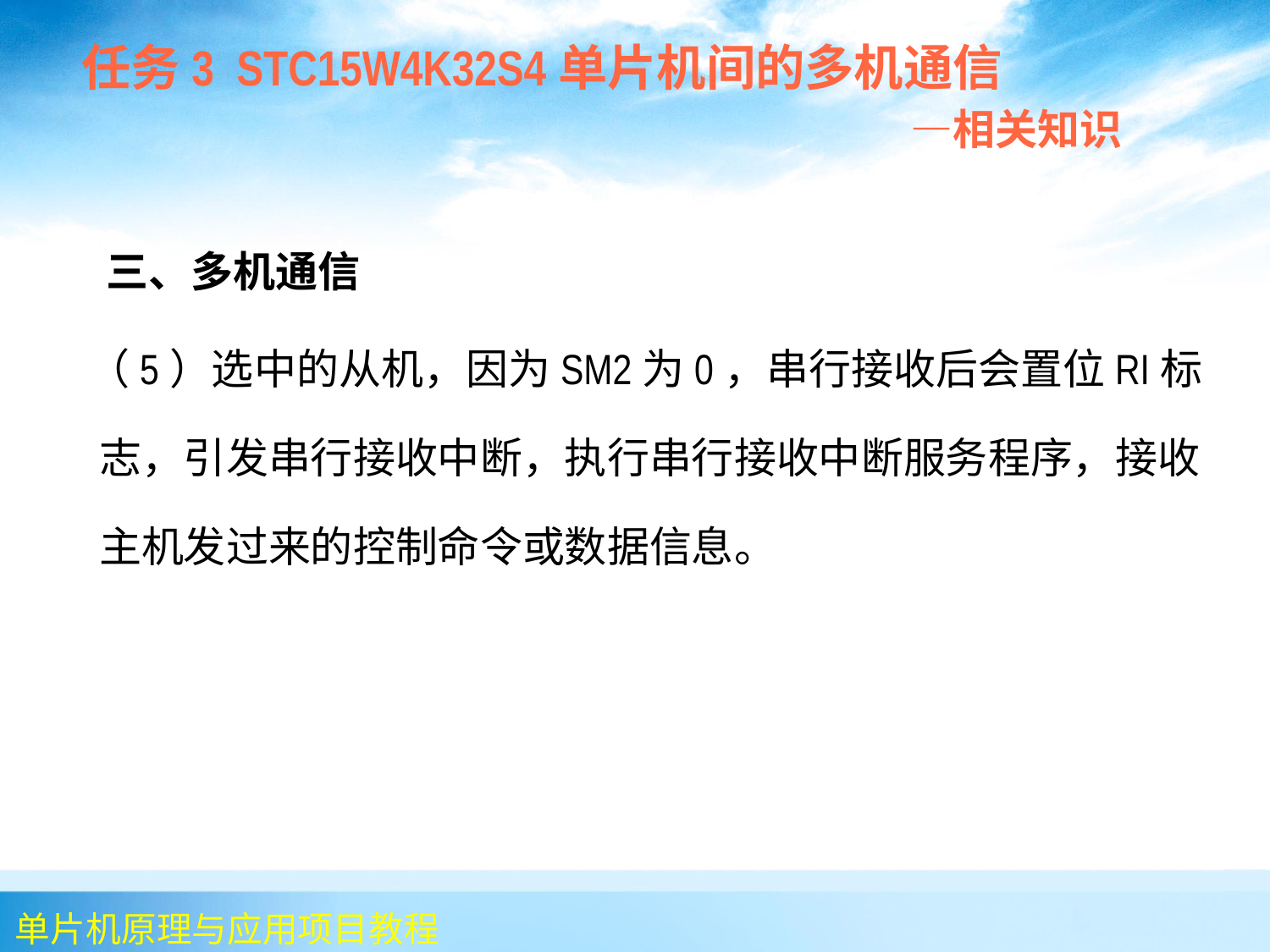

任务3  STC15W4K32S4单片机间的多机通信
                                                                              —相关知识
    三、多机通信
  （5）选中的从机，因为SM2为0，串行接收后会置位RI标志，引发串行接收中断，执行串行接收中断服务程序，接收主机发过来的控制命令或数据信息。